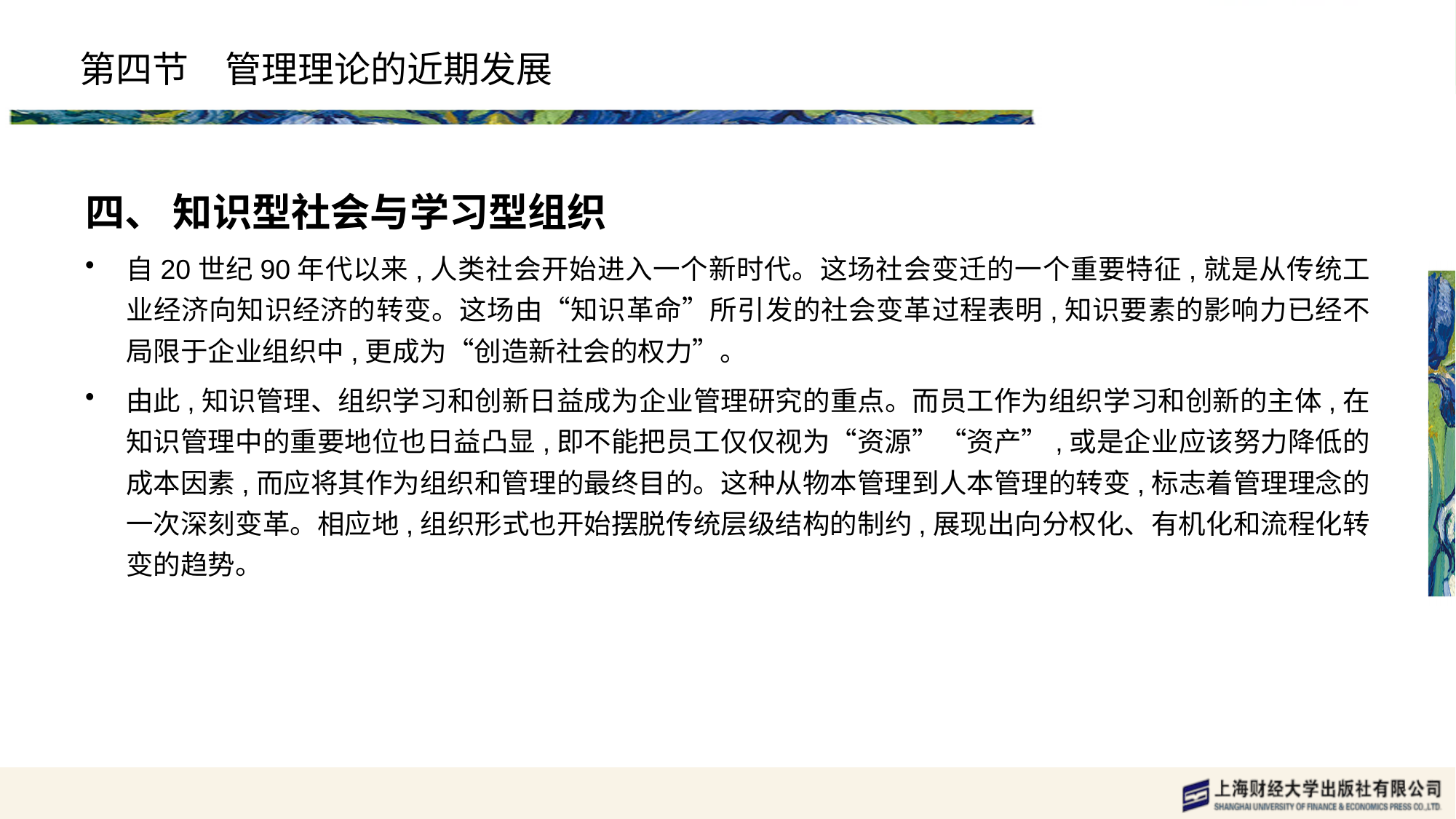

# 第四节　管理理论的近期发展
四、 知识型社会与学习型组织
自20世纪90年代以来,人类社会开始进入一个新时代。这场社会变迁的一个重要特征,就是从传统工业经济向知识经济的转变。这场由“知识革命”所引发的社会变革过程表明,知识要素的影响力已经不局限于企业组织中,更成为“创造新社会的权力”。
由此,知识管理、组织学习和创新日益成为企业管理研究的重点。而员工作为组织学习和创新的主体,在知识管理中的重要地位也日益凸显,即不能把员工仅仅视为“资源”“资产”,或是企业应该努力降低的成本因素,而应将其作为组织和管理的最终目的。这种从物本管理到人本管理的转变,标志着管理理念的一次深刻变革。相应地,组织形式也开始摆脱传统层级结构的制约,展现出向分权化、有机化和流程化转变的趋势。